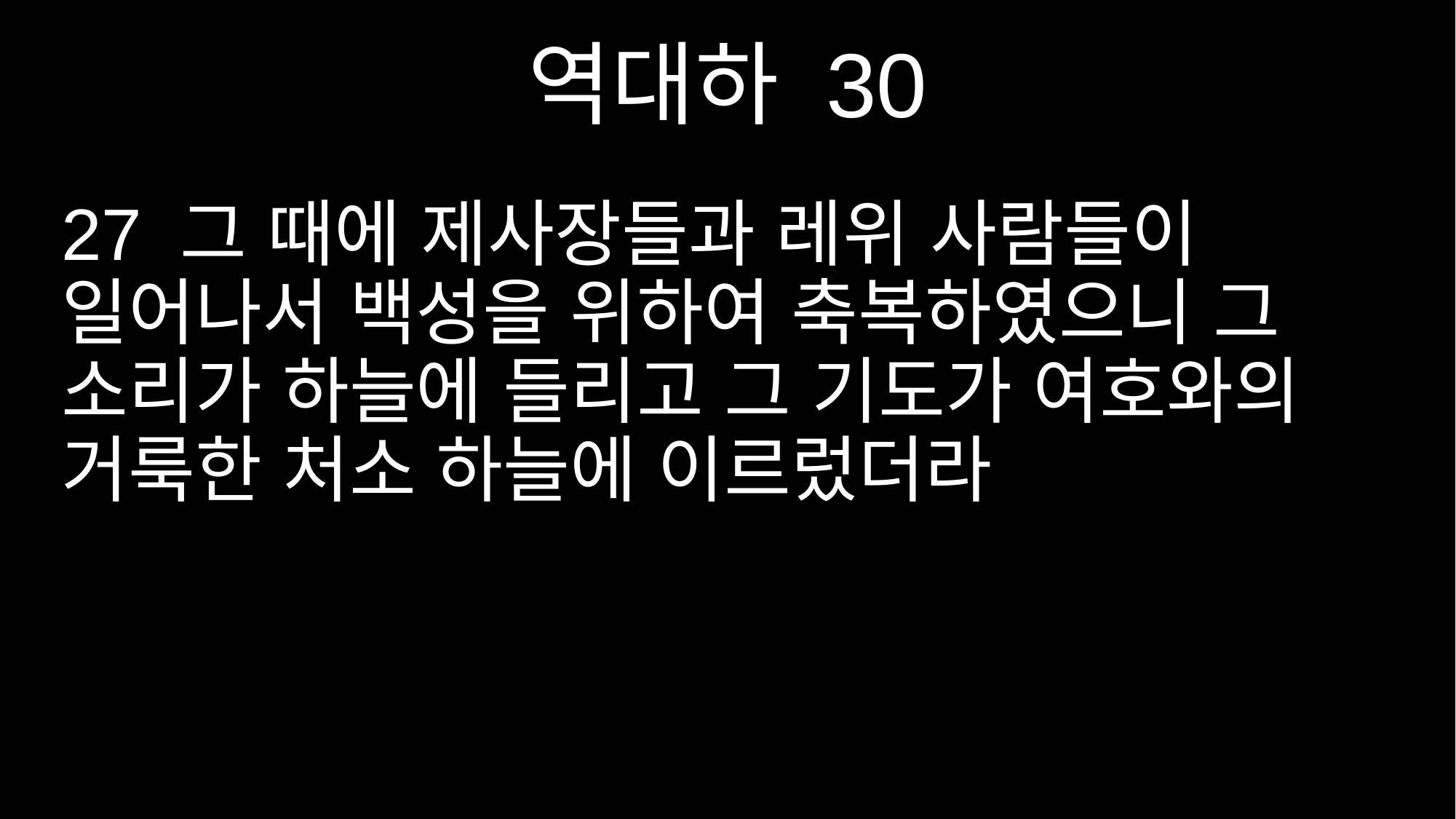

역대하 30
27 그 때에 제사장들과 레위 사람들이 일어나서 백성을 위하여 축복하였으니 그 소리가 하늘에 들리고 그 기도가 여호와의 거룩한 처소 하늘에 이르렀더라